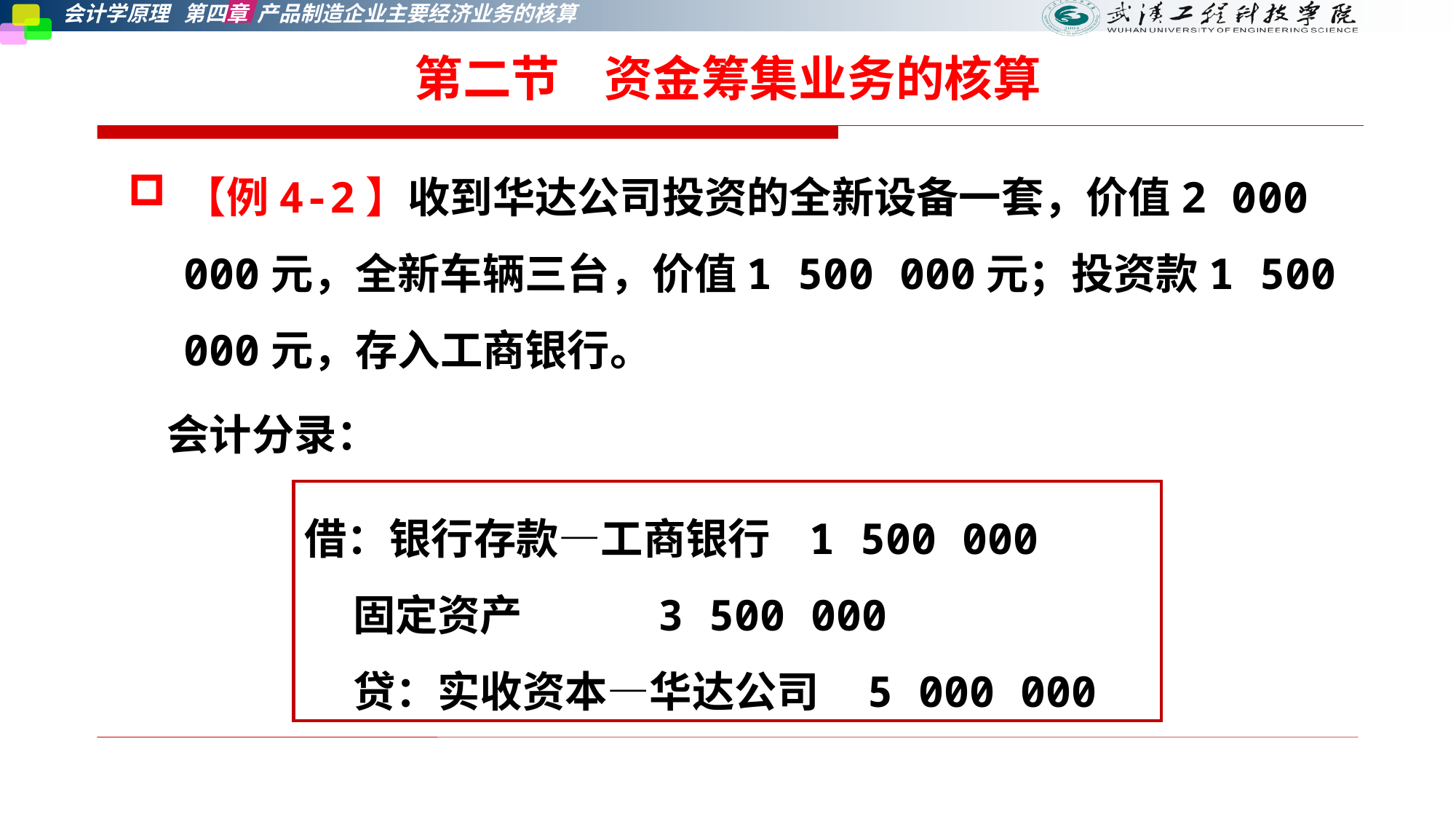

第二节    资金筹集业务的核算
【例4-2】收到华达公司投资的全新设备一套，价值2 000 000元，全新车辆三台，价值1 500 000元；投资款1 500 000元，存入工商银行。
   会计分录：
借：银行存款—工商银行   1 500 000
    固定资产             3 500 000
    贷：实收资本—华达公司    5 000 000